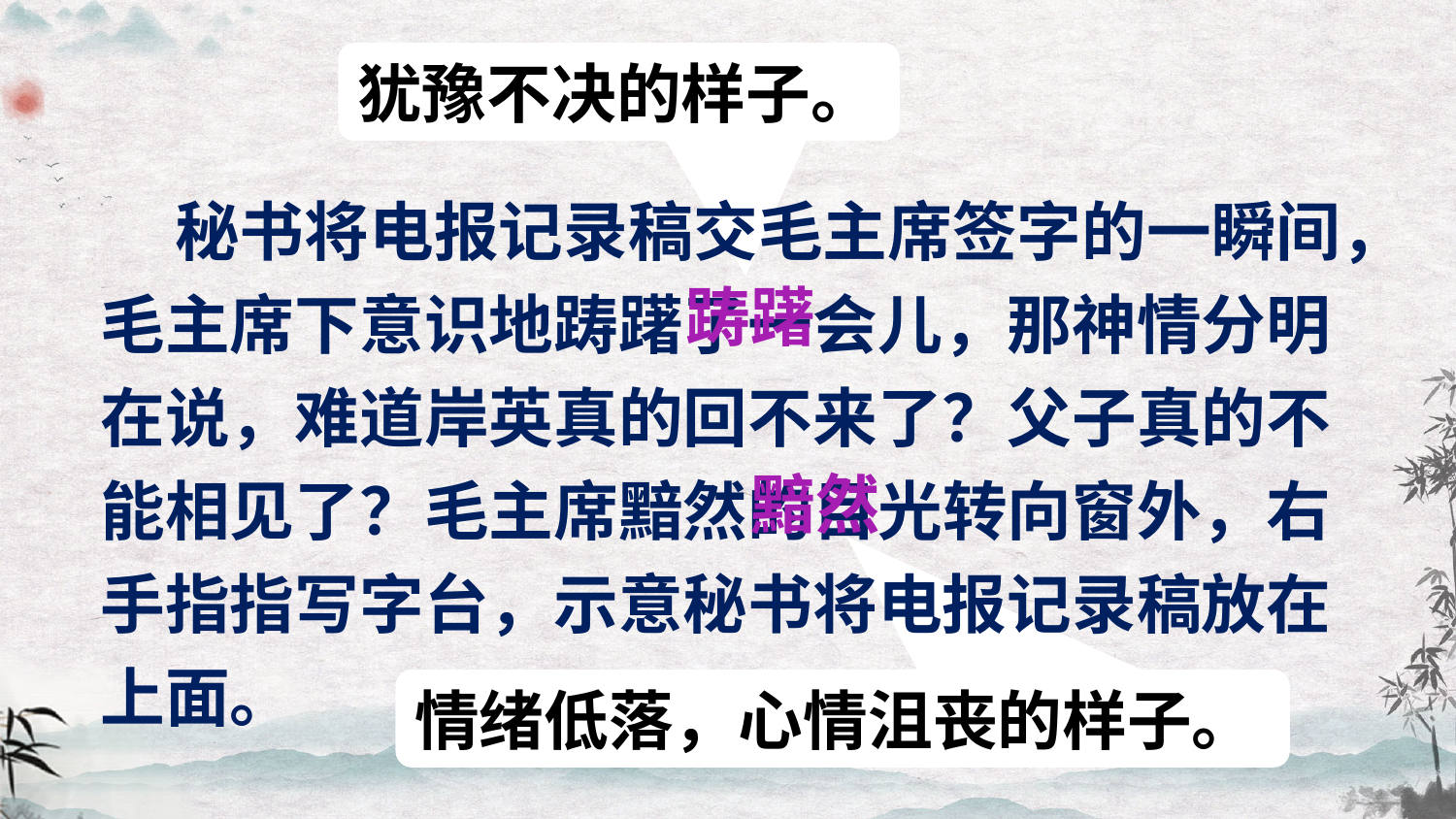

犹豫不决的样子。
    秘书将电报记录稿交毛主席签字的一瞬间，毛主席下意识地踌躇了一会儿，那神情分明在说，难道岸英真的回不来了？父子真的不能相见了？毛主席黯然的目光转向窗外，右手指指写字台，示意秘书将电报记录稿放在上面。
踌躇
黯然
情绪低落，心情沮丧的样子。